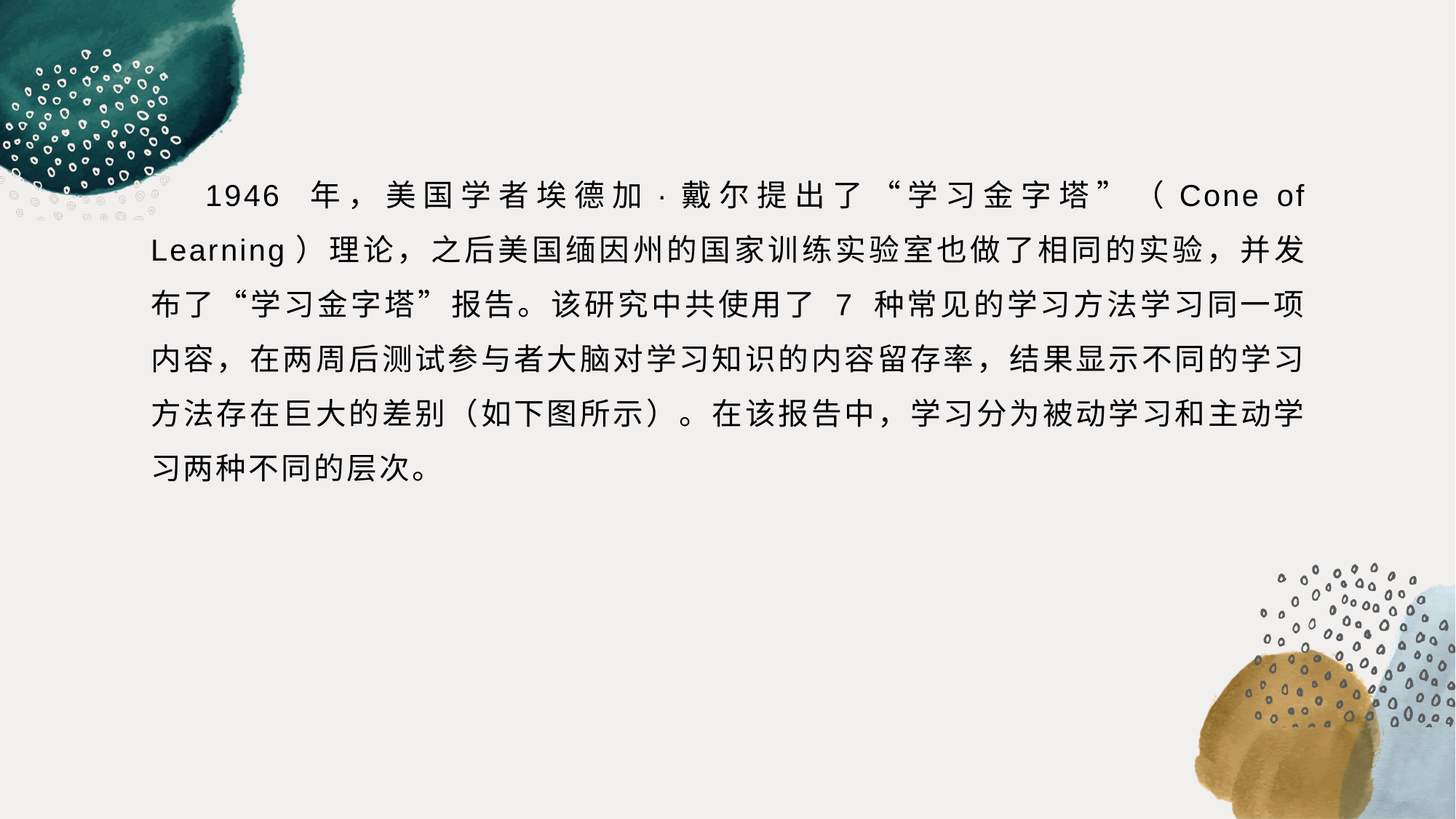

1946 年，美国学者埃德加·戴尔提出了“学习金字塔”（Cone of Learning）理论，之后美国缅因州的国家训练实验室也做了相同的实验，并发布了“学习金字塔”报告。该研究中共使用了 7 种常见的学习方法学习同一项内容，在两周后测试参与者大脑对学习知识的内容留存率，结果显示不同的学习方法存在巨大的差别（如下图所示）。在该报告中，学习分为被动学习和主动学习两种不同的层次。